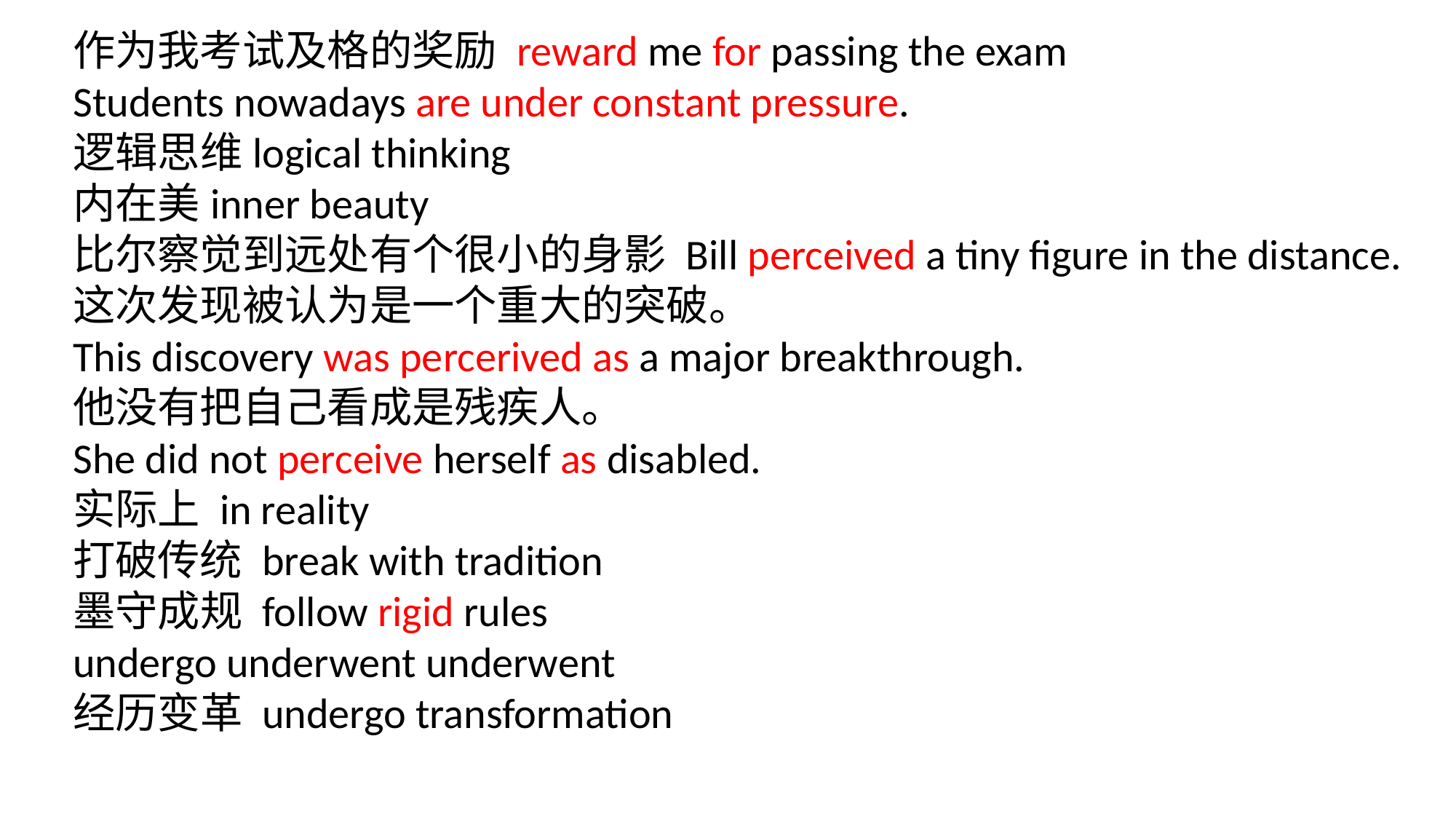

作为我考试及格的奖励 reward me for passing the exam
Students nowadays are under constant pressure.
逻辑思维logical thinking
内在美inner beauty
比尔察觉到远处有个很小的身影 Bill perceived a tiny figure in the distance.
这次发现被认为是一个重大的突破。
This discovery was percerived as a major breakthrough.
他没有把自己看成是残疾人。
She did not perceive herself as disabled.
实际上 in reality
打破传统 break with tradition
墨守成规 follow rigid rules
undergo underwent underwent
经历变革 undergo transformation